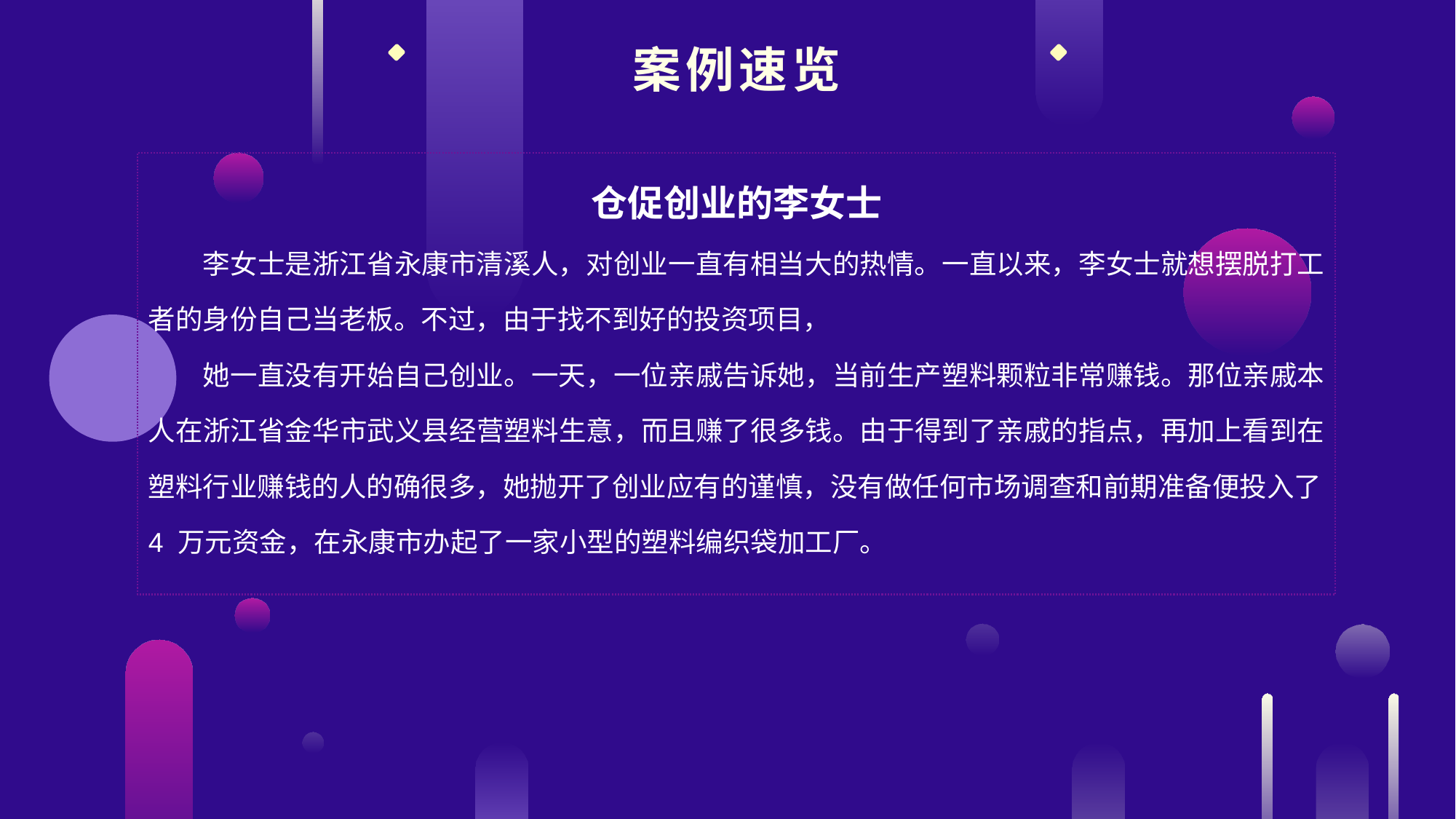

案例速览

仓促创业的李女士
李女士是浙江省永康市清溪人，对创业一直有相当大的热情。一直以来，李女士就想摆脱打工者的身份自己当老板。不过，由于找不到好的投资项目，
她一直没有开始自己创业。一天，一位亲戚告诉她，当前生产塑料颗粒非常赚钱。那位亲戚本人在浙江省金华市武义县经营塑料生意，而且赚了很多钱。由于得到了亲戚的指点，再加上看到在塑料行业赚钱的人的确很多，她抛开了创业应有的谨慎，没有做任何市场调查和前期准备便投入了4 万元资金，在永康市办起了一家小型的塑料编织袋加工厂。